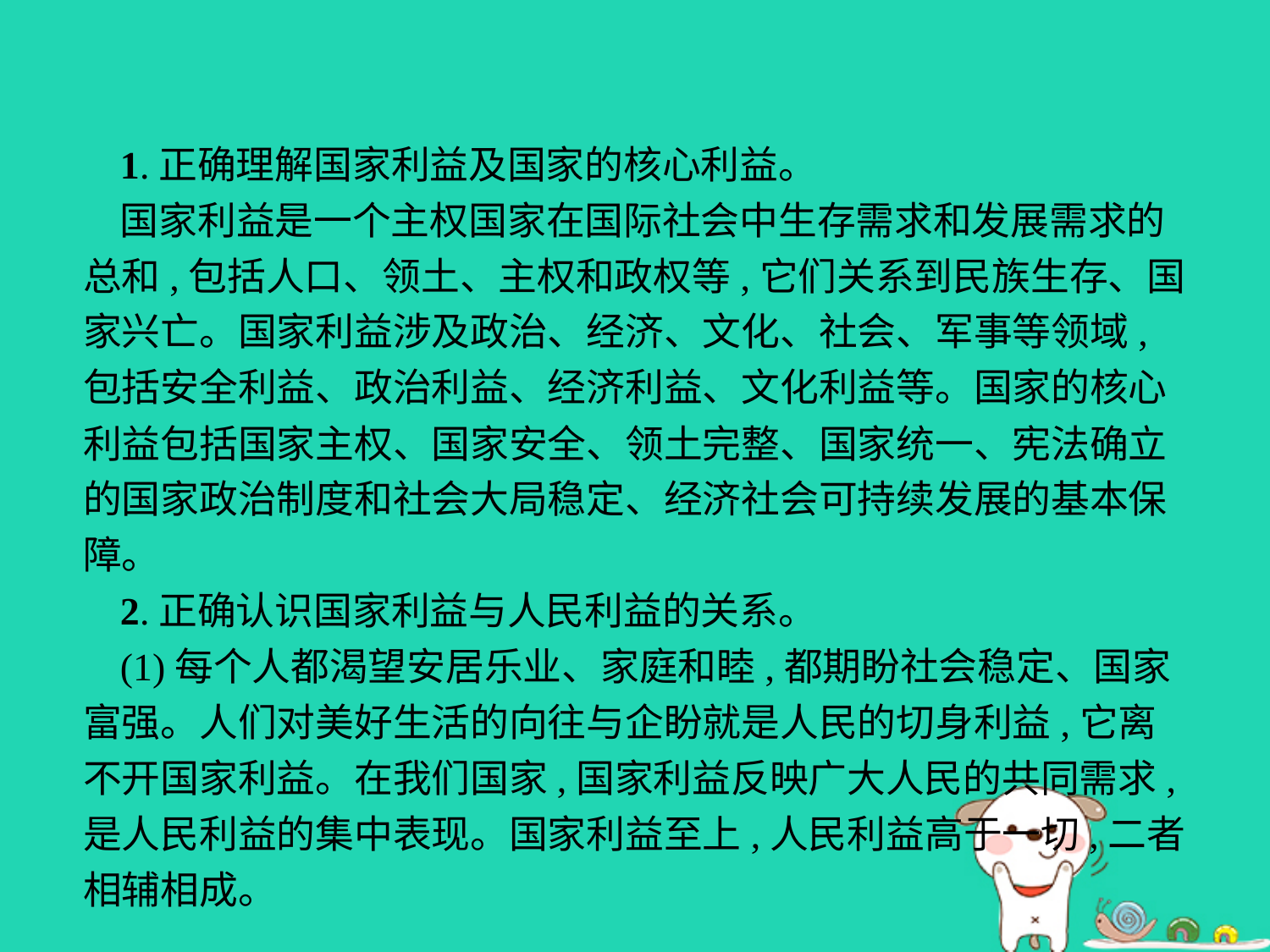

1.正确理解国家利益及国家的核心利益。
国家利益是一个主权国家在国际社会中生存需求和发展需求的总和,包括人口、领土、主权和政权等,它们关系到民族生存、国家兴亡。国家利益涉及政治、经济、文化、社会、军事等领域,包括安全利益、政治利益、经济利益、文化利益等。国家的核心利益包括国家主权、国家安全、领土完整、国家统一、宪法确立的国家政治制度和社会大局稳定、经济社会可持续发展的基本保障。
2.正确认识国家利益与人民利益的关系。
(1)每个人都渴望安居乐业、家庭和睦,都期盼社会稳定、国家富强。人们对美好生活的向往与企盼就是人民的切身利益,它离不开国家利益。在我们国家,国家利益反映广大人民的共同需求,是人民利益的集中表现。国家利益至上,人民利益高于一切,二者相辅相成。